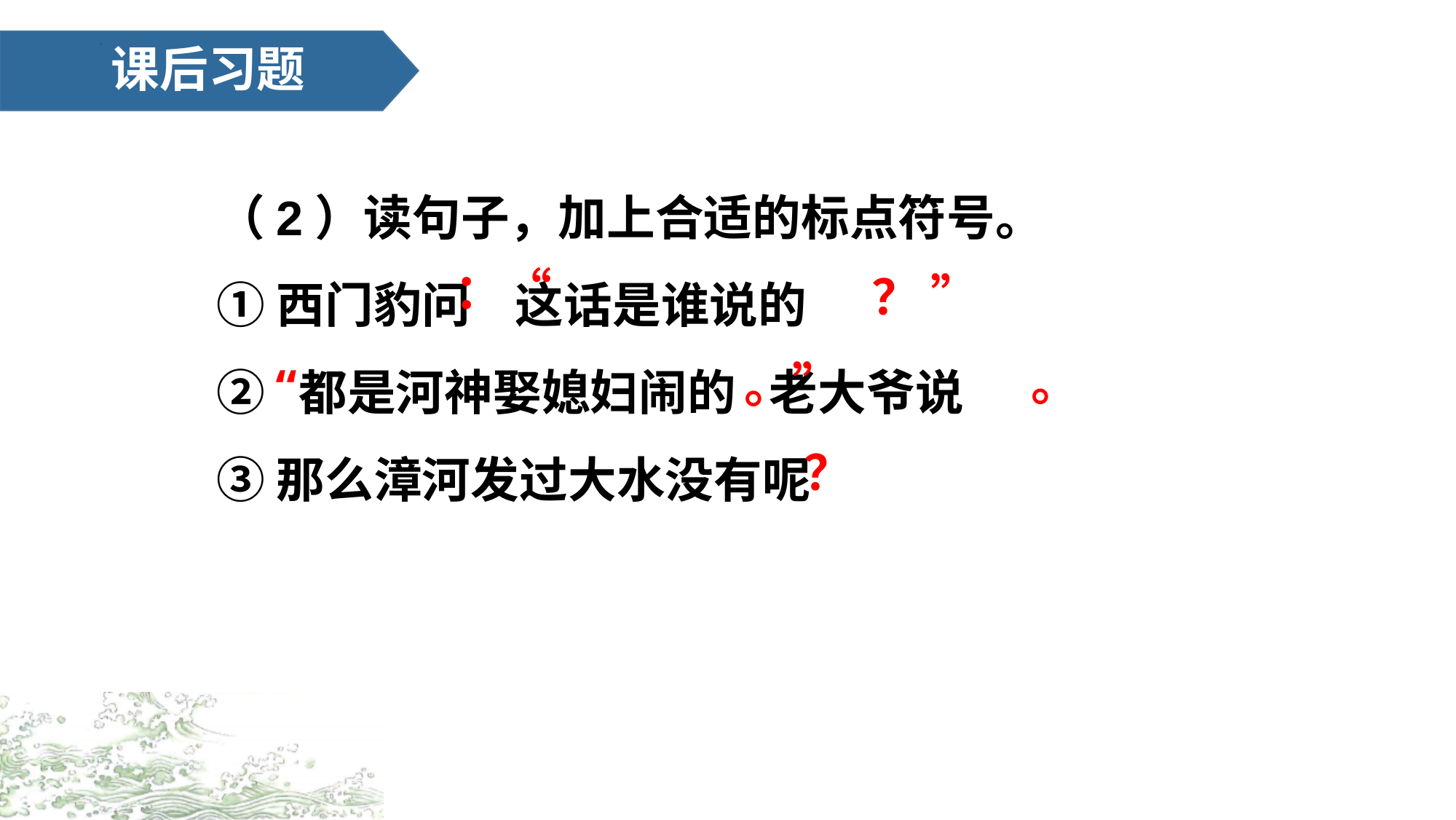

课后习题
（2）读句子，加上合适的标点符号。
①西门豹问    这话是谁说的
②  都是河神娶媳妇闹的   老大爷说
③那么漳河发过大水没有呢

：“
？ ”
。
。”
“
？